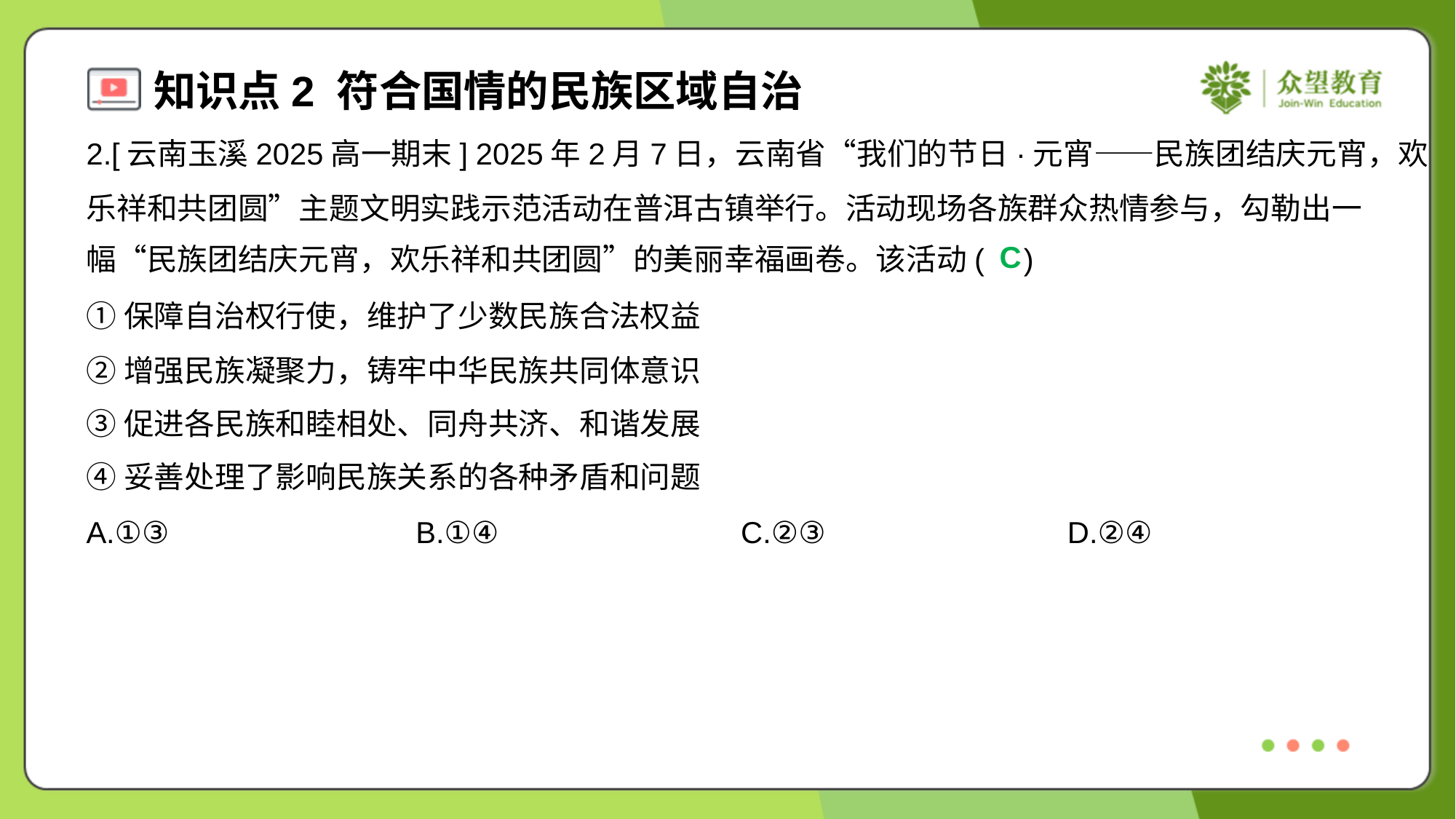

2.[云南玉溪2025高一期末] 2025年2月7日，云南省“我们的节日·元宵——民族团结庆元宵，欢
乐祥和共团圆”主题文明实践示范活动在普洱古镇举行。活动现场各族群众热情参与，勾勒出一
幅“民族团结庆元宵，欢乐祥和共团圆”的美丽幸福画卷。该活动(     )
C
①保障自治权行使，维护了少数民族合法权益
②增强民族凝聚力，铸牢中华民族共同体意识
③促进各民族和睦相处、同舟共济、和谐发展
④妥善处理了影响民族关系的各种矛盾和问题
A.①③	B.①④	C.②③	D.②④